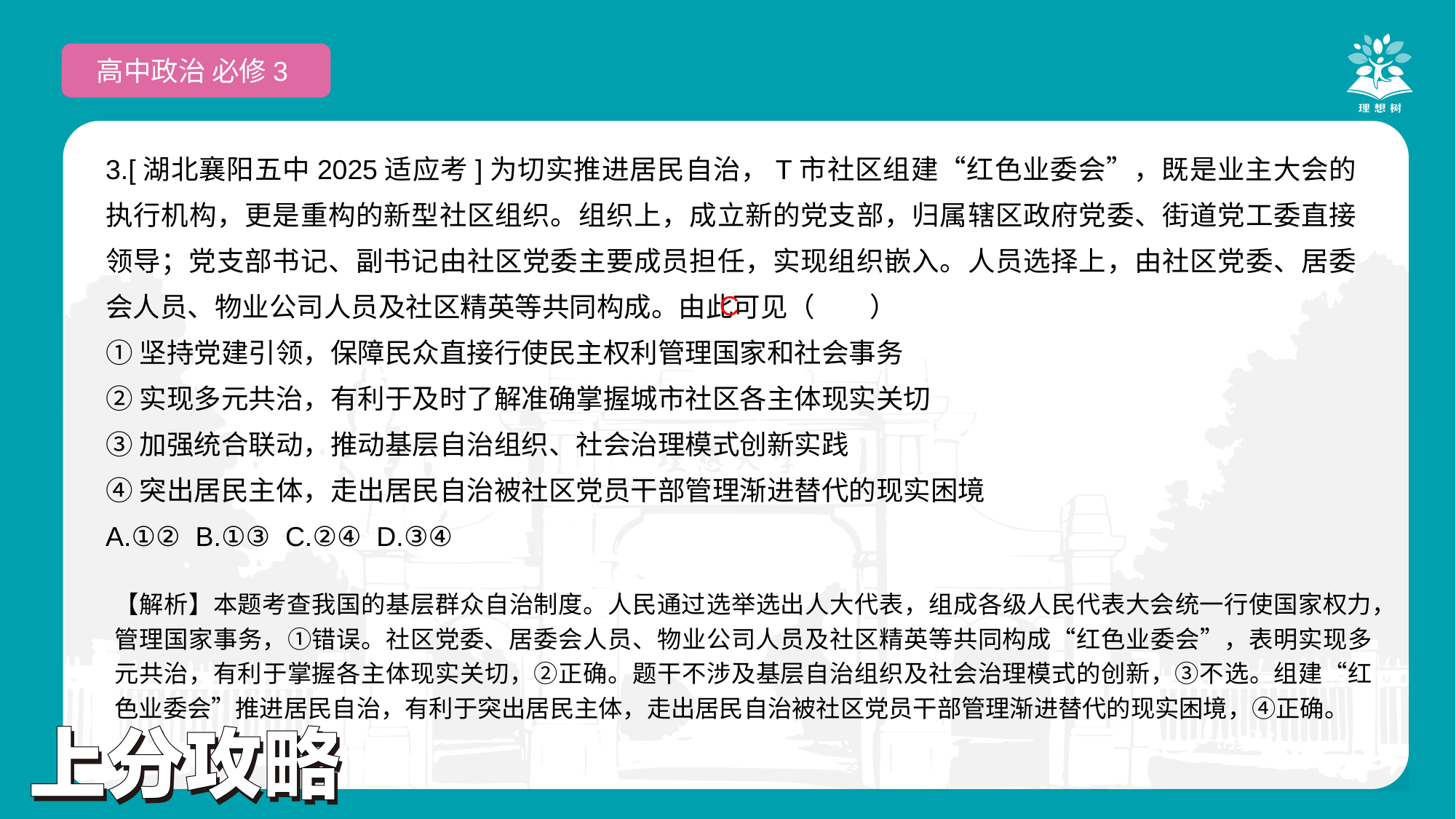

高中政治 必修3
3.[湖北襄阳五中2025适应考]为切实推进居民自治，T市社区组建“红色业委会”，既是业主大会的执行机构，更是重构的新型社区组织。组织上，成立新的党支部，归属辖区政府党委、街道党工委直接领导；党支部书记、副书记由社区党委主要成员担任，实现组织嵌入。人员选择上，由社区党委、居委会人员、物业公司人员及社区精英等共同构成。由此可见（　　）
①坚持党建引领，保障民众直接行使民主权利管理国家和社会事务
②实现多元共治，有利于及时了解准确掌握城市社区各主体现实关切
③加强统合联动，推动基层自治组织、社会治理模式创新实践
④突出居民主体，走出居民自治被社区党员干部管理渐进替代的现实困境
A.①②  B.①③  C.②④  D.③④
 C
【解析】本题考查我国的基层群众自治制度。人民通过选举选出人大代表，组成各级人民代表大会统一行使国家权力，管理国家事务，①错误。社区党委、居委会人员、物业公司人员及社区精英等共同构成“红色业委会”，表明实现多元共治，有利于掌握各主体现实关切，②正确。题干不涉及基层自治组织及社会治理模式的创新，③不选。组建“红色业委会”推进居民自治，有利于突出居民主体，走出居民自治被社区党员干部管理渐进替代的现实困境，④正确。